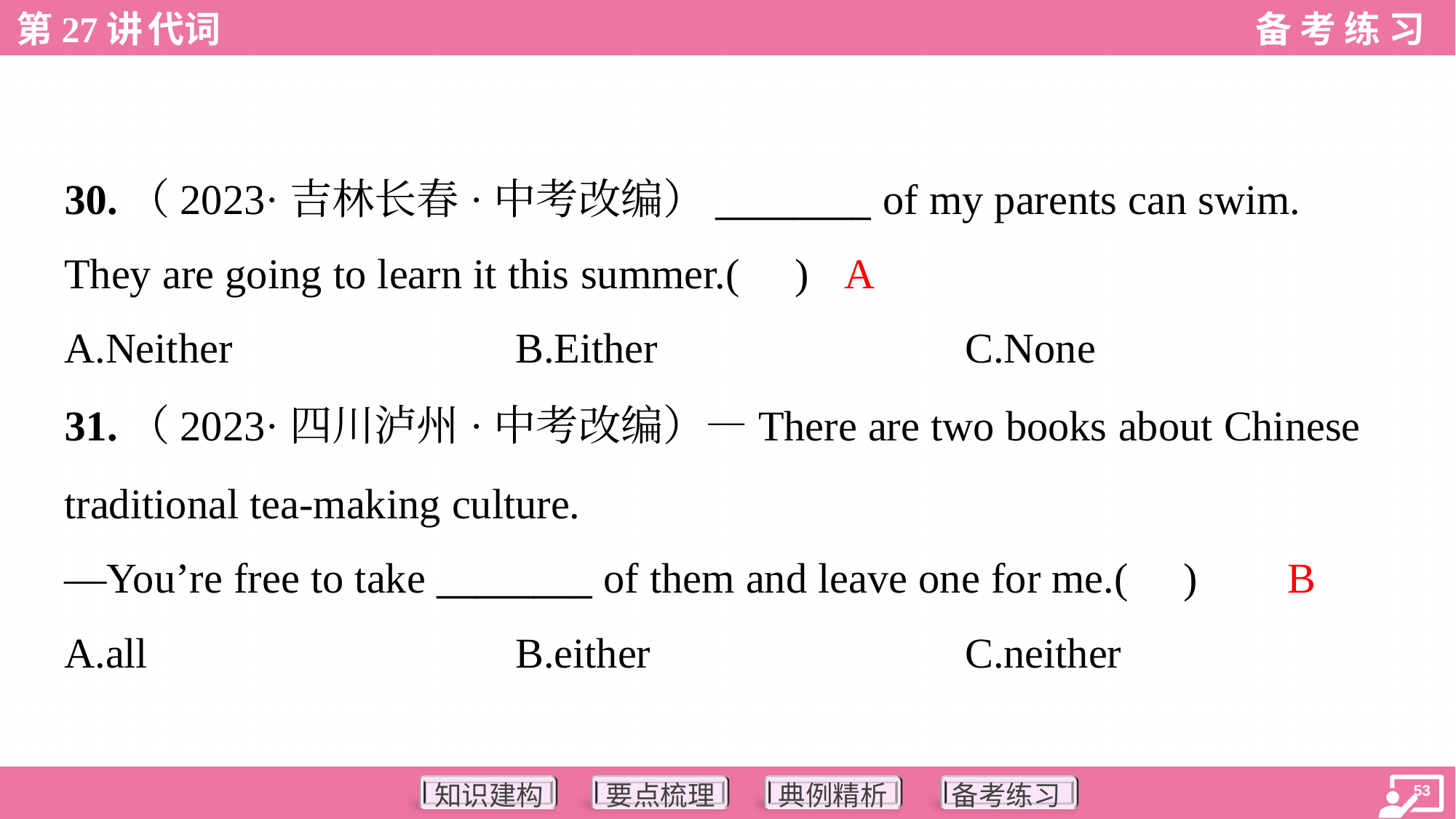

30.（2023·吉林长春·中考改编）________ of my parents can swim.
They are going to learn it this summer.(     )
A
A.Neither	B.Either	C.None
31.（2023·四川泸州·中考改编）—There are two books about Chinese
traditional tea-making culture.
—You’re free to take ________ of them and leave one for me.(     )
B
A.all	B.either	C.neither